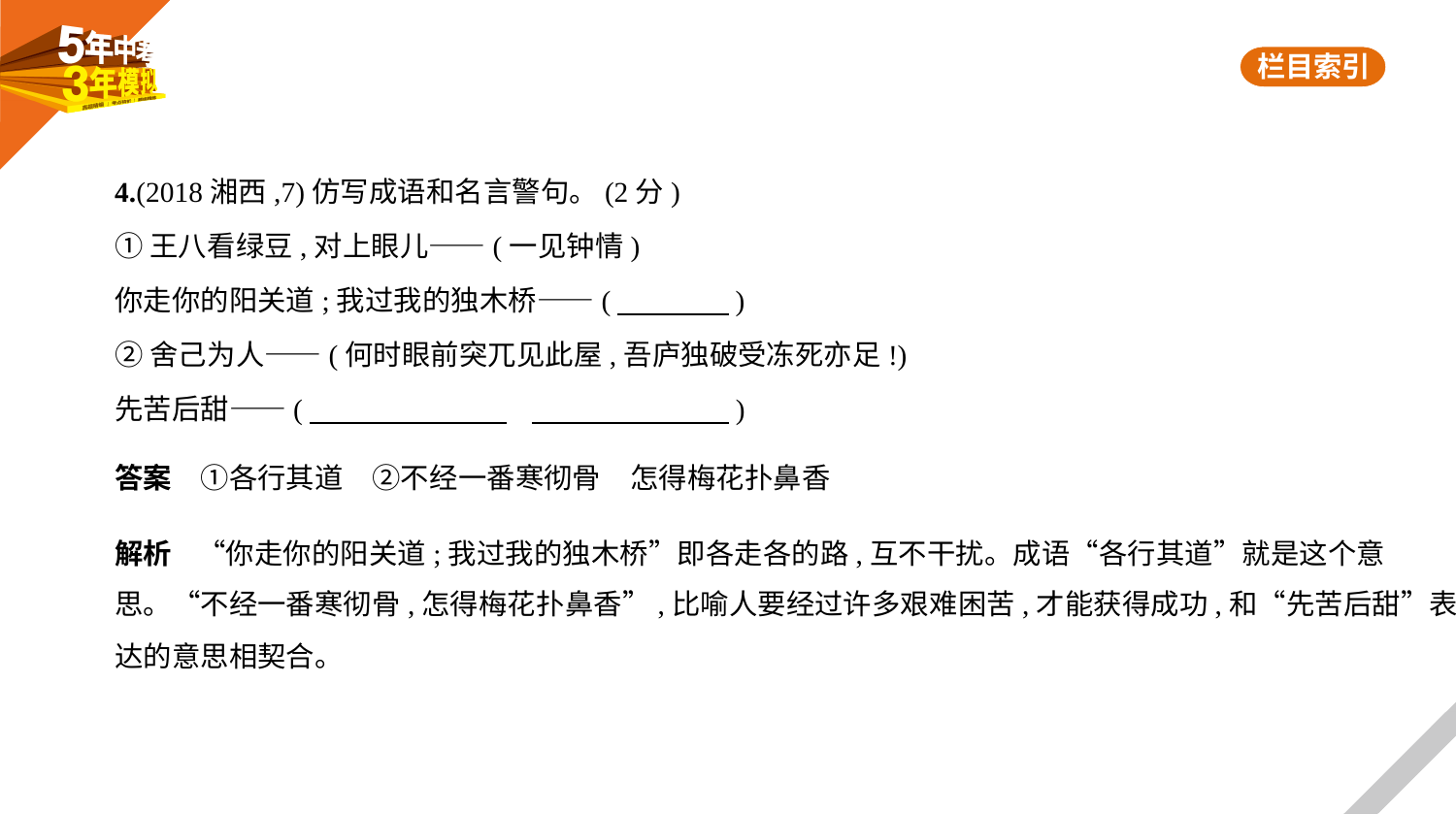

4.(2018湘西,7)仿写成语和名言警句。(2分)
①王八看绿豆,对上眼儿——(一见钟情)
你走你的阳关道;我过我的独木桥——(　　　    )
②舍己为人——(何时眼前突兀见此屋,吾庐独破受冻死亦足!)
先苦后甜——(　　　　　　        　　　　　　    )
答案　①各行其道　②不经一番寒彻骨　怎得梅花扑鼻香
解析    “你走你的阳关道;我过我的独木桥”即各走各的路,互不干扰。成语“各行其道”就是这个意
思。“不经一番寒彻骨,怎得梅花扑鼻香”,比喻人要经过许多艰难困苦,才能获得成功,和“先苦后甜”表
达的意思相契合。